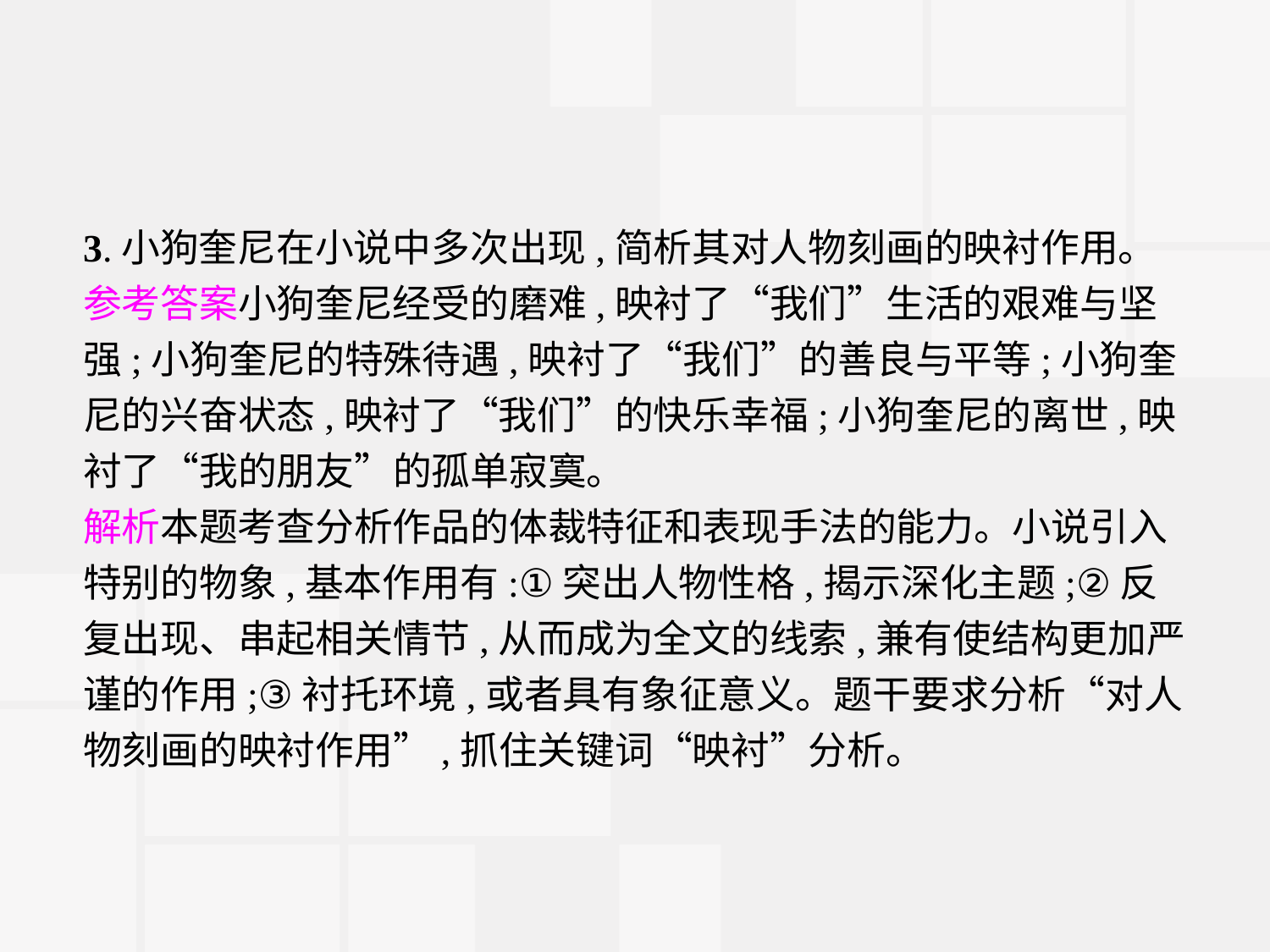

3.小狗奎尼在小说中多次出现,简析其对人物刻画的映衬作用。
参考答案小狗奎尼经受的磨难,映衬了“我们”生活的艰难与坚强;小狗奎尼的特殊待遇,映衬了“我们”的善良与平等;小狗奎尼的兴奋状态,映衬了“我们”的快乐幸福;小狗奎尼的离世,映衬了“我的朋友”的孤单寂寞。
解析本题考查分析作品的体裁特征和表现手法的能力。小说引入特别的物象,基本作用有:①突出人物性格,揭示深化主题;②反复出现、串起相关情节,从而成为全文的线索,兼有使结构更加严谨的作用;③衬托环境,或者具有象征意义。题干要求分析“对人物刻画的映衬作用”,抓住关键词“映衬”分析。